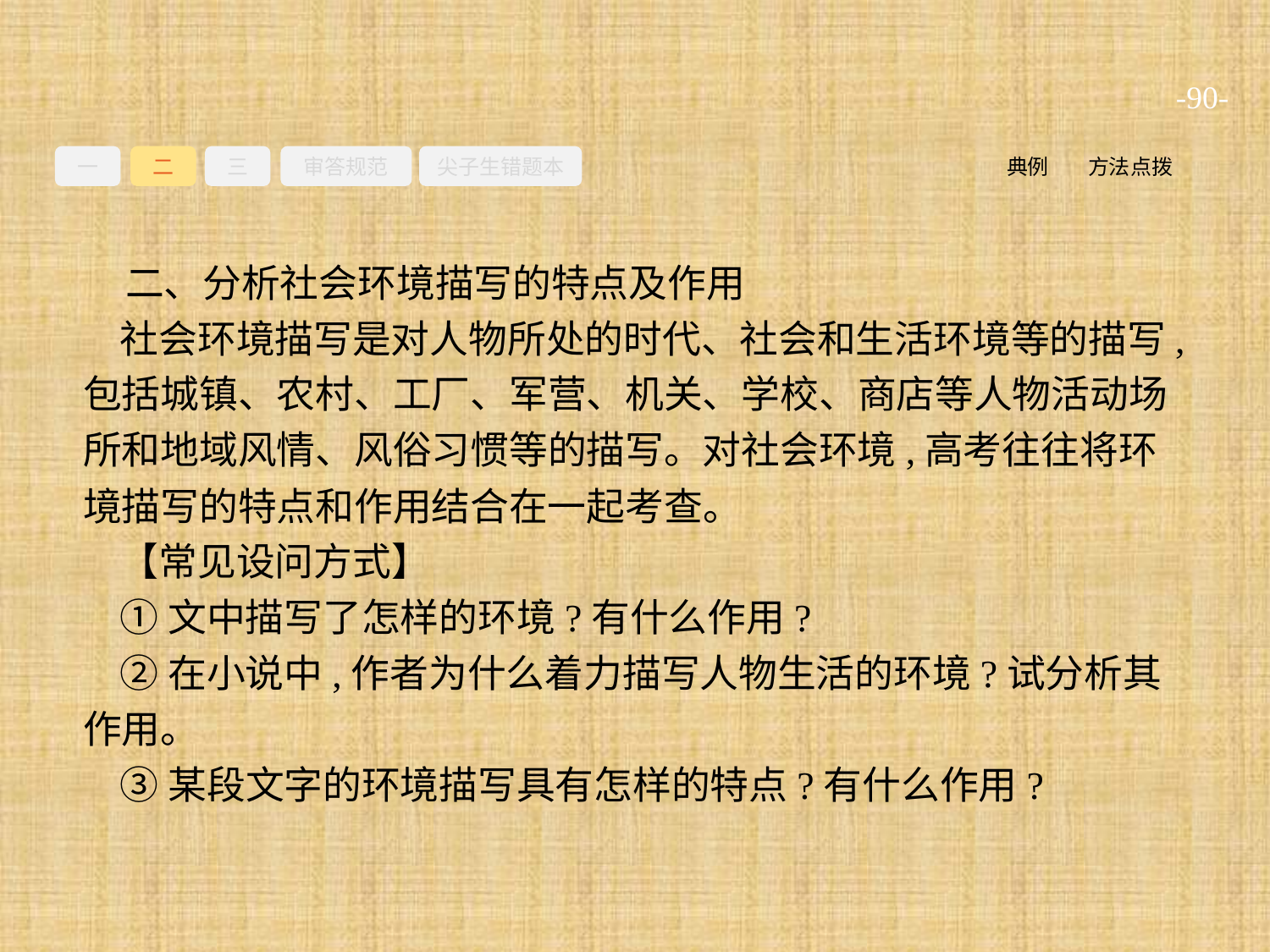

-90-
一
二
三
审答规范
尖子生错题本
典例
方法点拨
二、分析社会环境描写的特点及作用
社会环境描写是对人物所处的时代、社会和生活环境等的描写,包括城镇、农村、工厂、军营、机关、学校、商店等人物活动场所和地域风情、风俗习惯等的描写。对社会环境,高考往往将环境描写的特点和作用结合在一起考查。
【常见设问方式】
①文中描写了怎样的环境?有什么作用?
②在小说中,作者为什么着力描写人物生活的环境?试分析其作用。
③某段文字的环境描写具有怎样的特点?有什么作用?